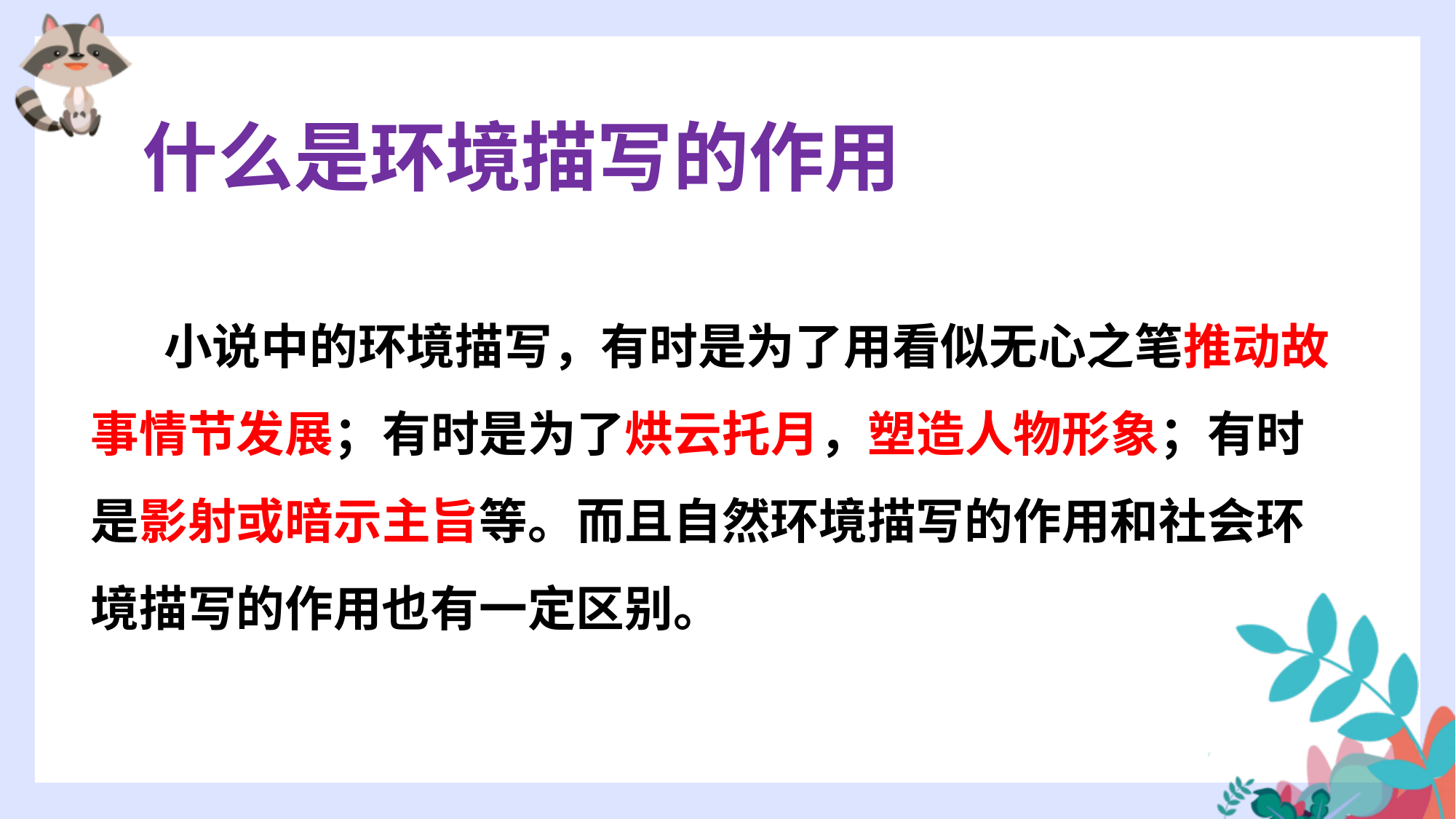

什么是环境描写的作用
小说中的环境描写，有时是为了用看似无心之笔推动故事情节发展；有时是为了烘云托月，塑造人物形象；有时是影射或暗示主旨等。而且自然环境描写的作用和社会环境描写的作用也有一定区别。